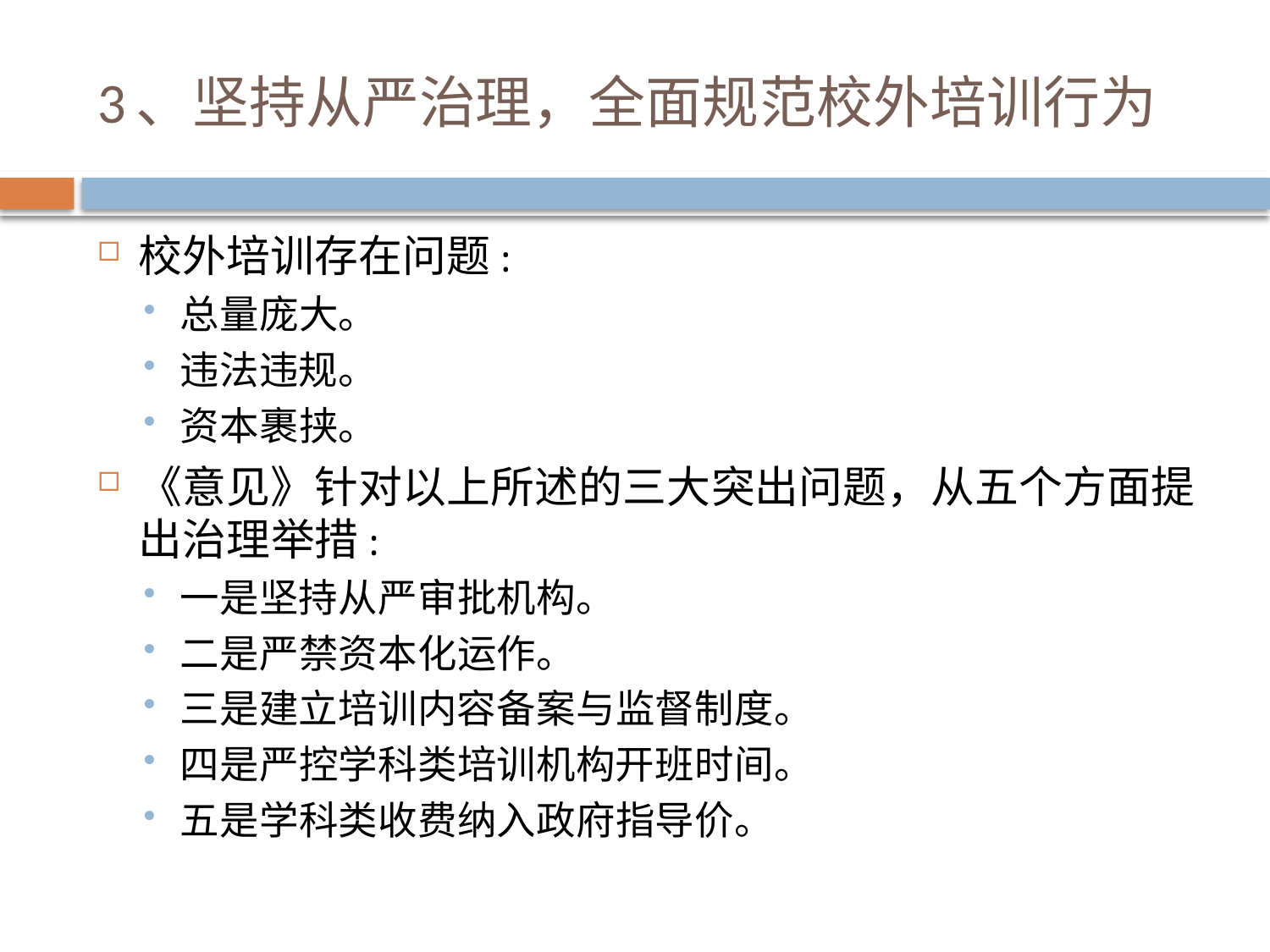

# 3、坚持从严治理，全面规范校外培训行为
校外培训存在问题:
总量庞大。
违法违规。
资本裹挟。
《意见》针对以上所述的三大突出问题，从五个方面提出治理举措:
一是坚持从严审批机构。
二是严禁资本化运作。
三是建立培训内容备案与监督制度。
四是严控学科类培训机构开班时间。
五是学科类收费纳入政府指导价。